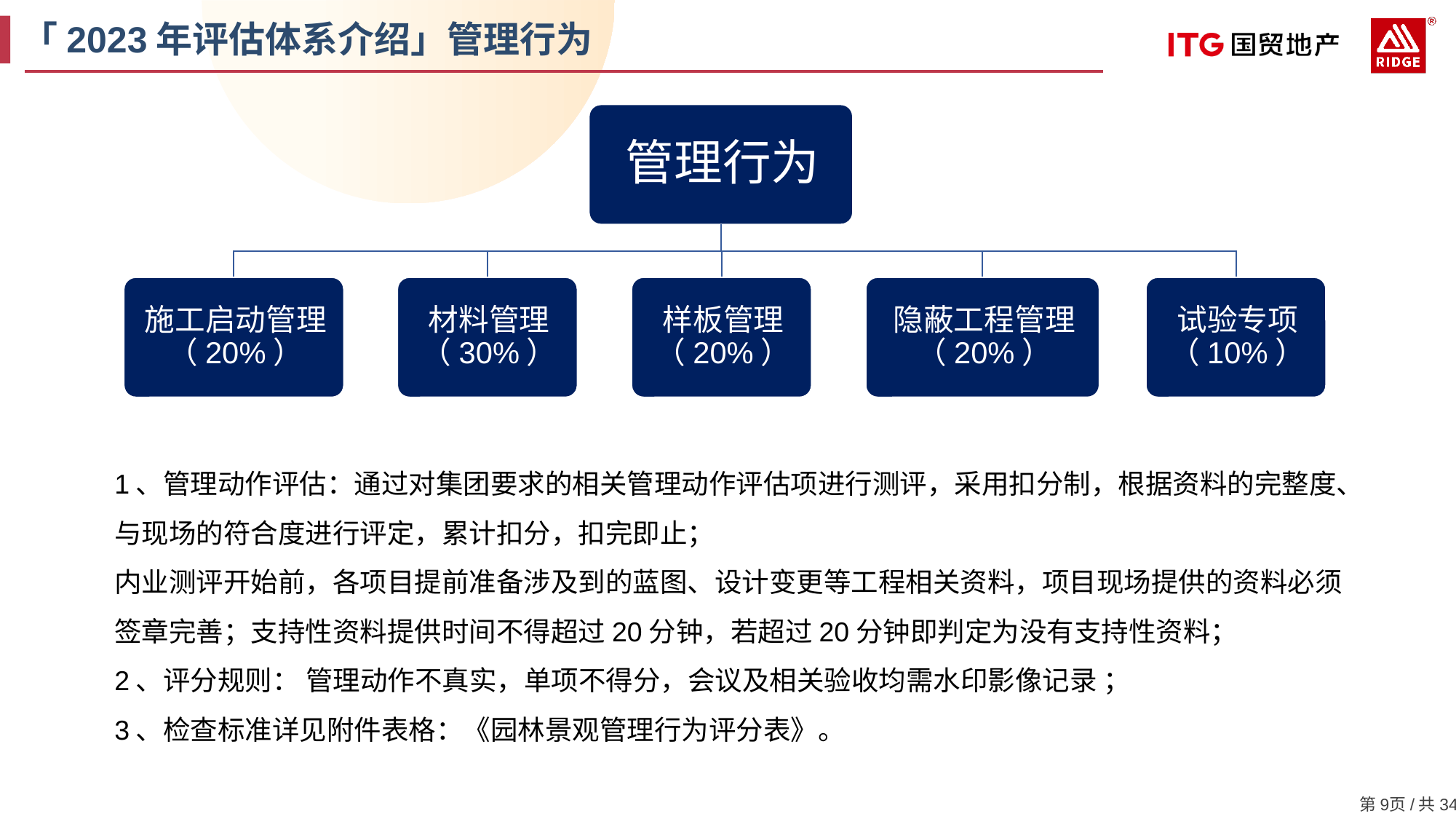

「2023年评估体系介绍」管理行为
管理行为
施工启动管理（20%）
材料管理
（30%）
样板管理
（20%）
隐蔽工程管理
（20%）
试验专项
（10%）
1、管理动作评估：通过对集团要求的相关管理动作评估项进行测评，采用扣分制，根据资料的完整度、与现场的符合度进行评定，累计扣分，扣完即止；
内业测评开始前，各项目提前准备涉及到的蓝图、设计变更等工程相关资料，项目现场提供的资料必须签章完善；支持性资料提供时间不得超过20分钟，若超过20分钟即判定为没有支持性资料；
2、评分规则： 管理动作不真实，单项不得分，会议及相关验收均需水印影像记录 ；
3、检查标准详见附件表格：《园林景观管理行为评分表》。